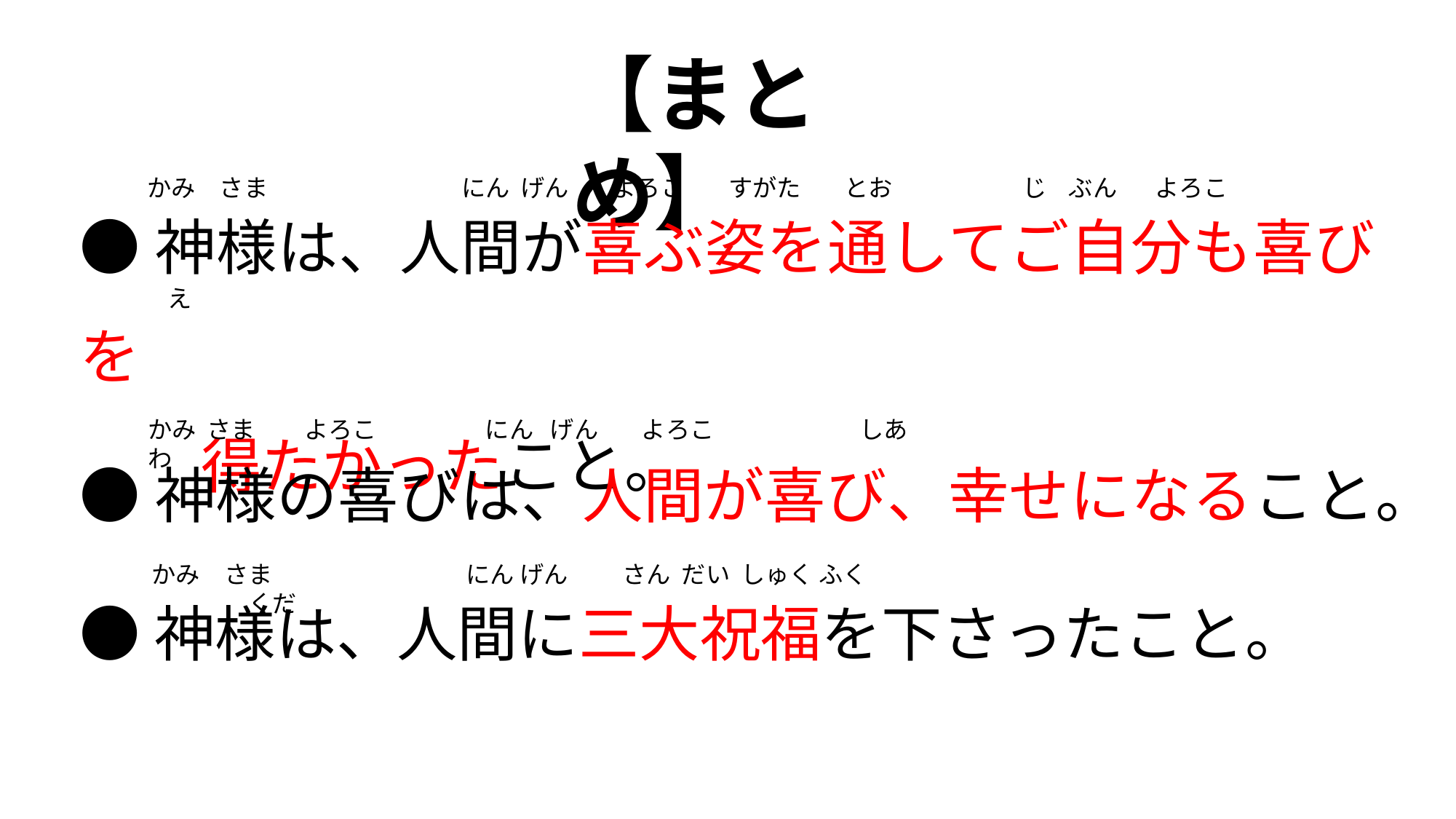

【まとめ】
●神様は、人間が喜ぶ姿を通してご自分も喜びを
　　得たかったこと。
かみ　さま　　　　　　　　にん  げん        よろこ        すがた        とお                        じ    ぶん       よろこ
え
かみ  さま         よろこ                    にん   げん        よろこ　　　　　　しあわ
●神様の喜びは、人間が喜び、幸せになること。
●神様は、人間に三大祝福を下さったこと。
かみ　さま　　　　　　　　にん げん          さん  だい  しゅく ふく　　　　　くだ